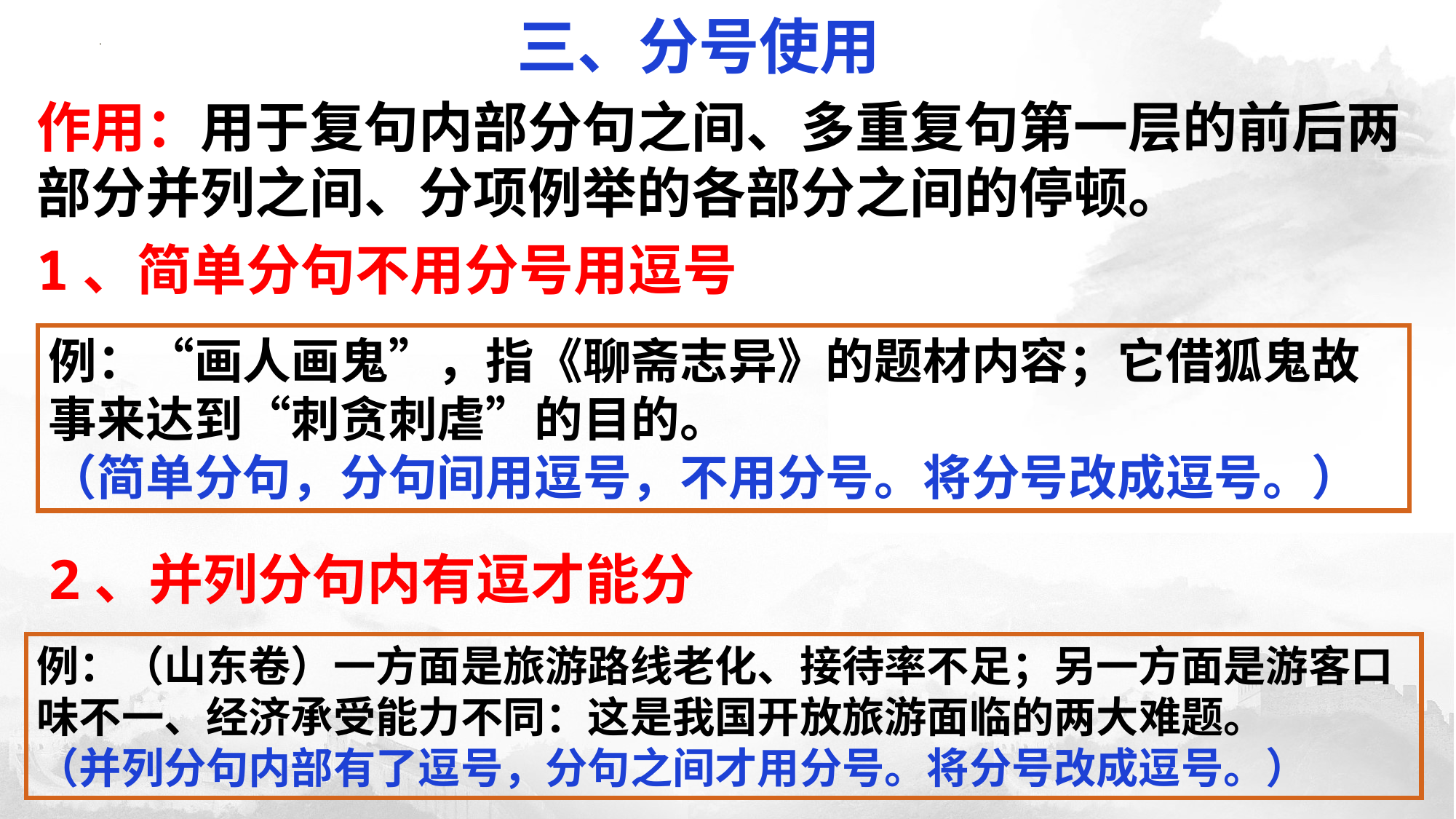

三、分号使用
作用：用于复句内部分句之间、多重复句第一层的前后两部分并列之间、分项例举的各部分之间的停顿。
1、简单分句不用分号用逗号
例：“画人画鬼”，指《聊斋志异》的题材内容；它借狐鬼故事来达到“刺贪刺虐”的目的。
（简单分句，分句间用逗号，不用分号。将分号改成逗号。）
2、并列分句内有逗才能分
例：（山东卷）一方面是旅游路线老化、接待率不足；另一方面是游客口味不一、经济承受能力不同：这是我国开放旅游面临的两大难题。
（并列分句内部有了逗号，分句之间才用分号。将分号改成逗号。）